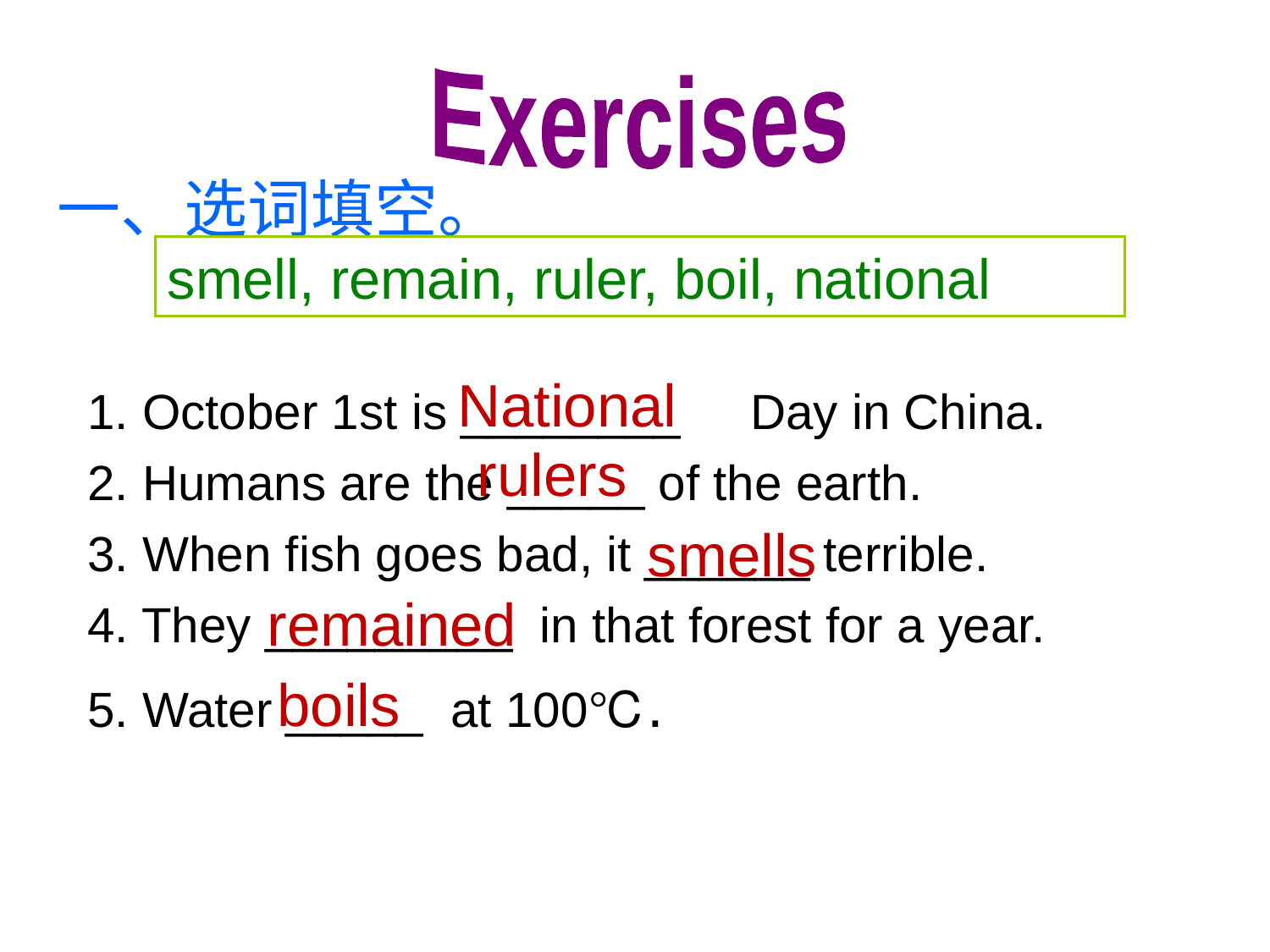

Exercises
一、选词填空。
smell, remain, ruler, boil, national
National
1. October 1st is ________     Day in China.
2. Humans are the _____ of the earth.
3. When fish goes bad, it ______ terrible.
4. They _________  in that forest for a year.
5. Water _____  at 100℃.
rulers
smells
remained
boils